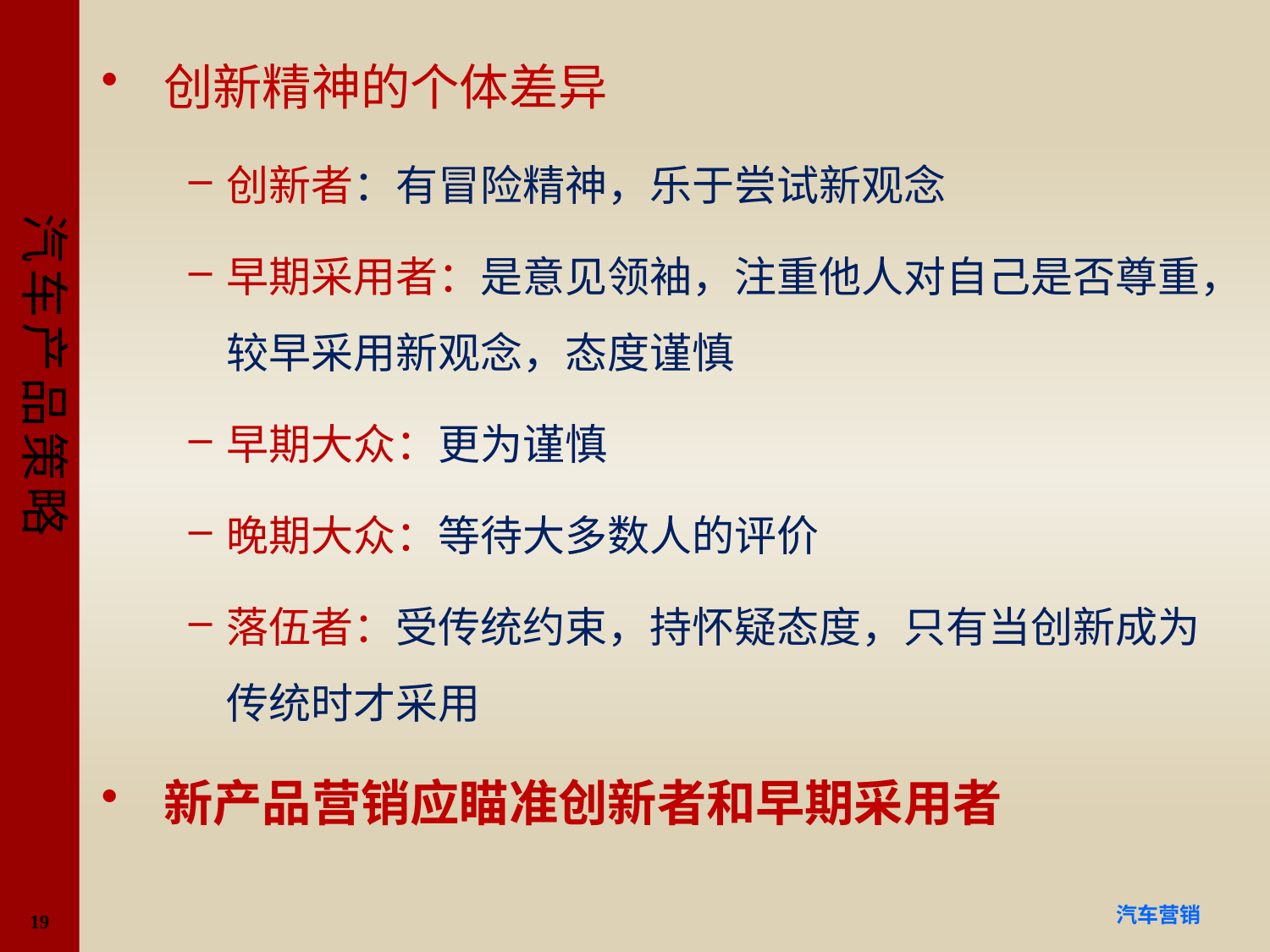

创新精神的个体差异
创新者：有冒险精神，乐于尝试新观念
早期采用者：是意见领袖，注重他人对自己是否尊重，较早采用新观念，态度谨慎
早期大众：更为谨慎
晚期大众：等待大多数人的评价
落伍者：受传统约束，持怀疑态度，只有当创新成为传统时才采用
新产品营销应瞄准创新者和早期采用者

#
19